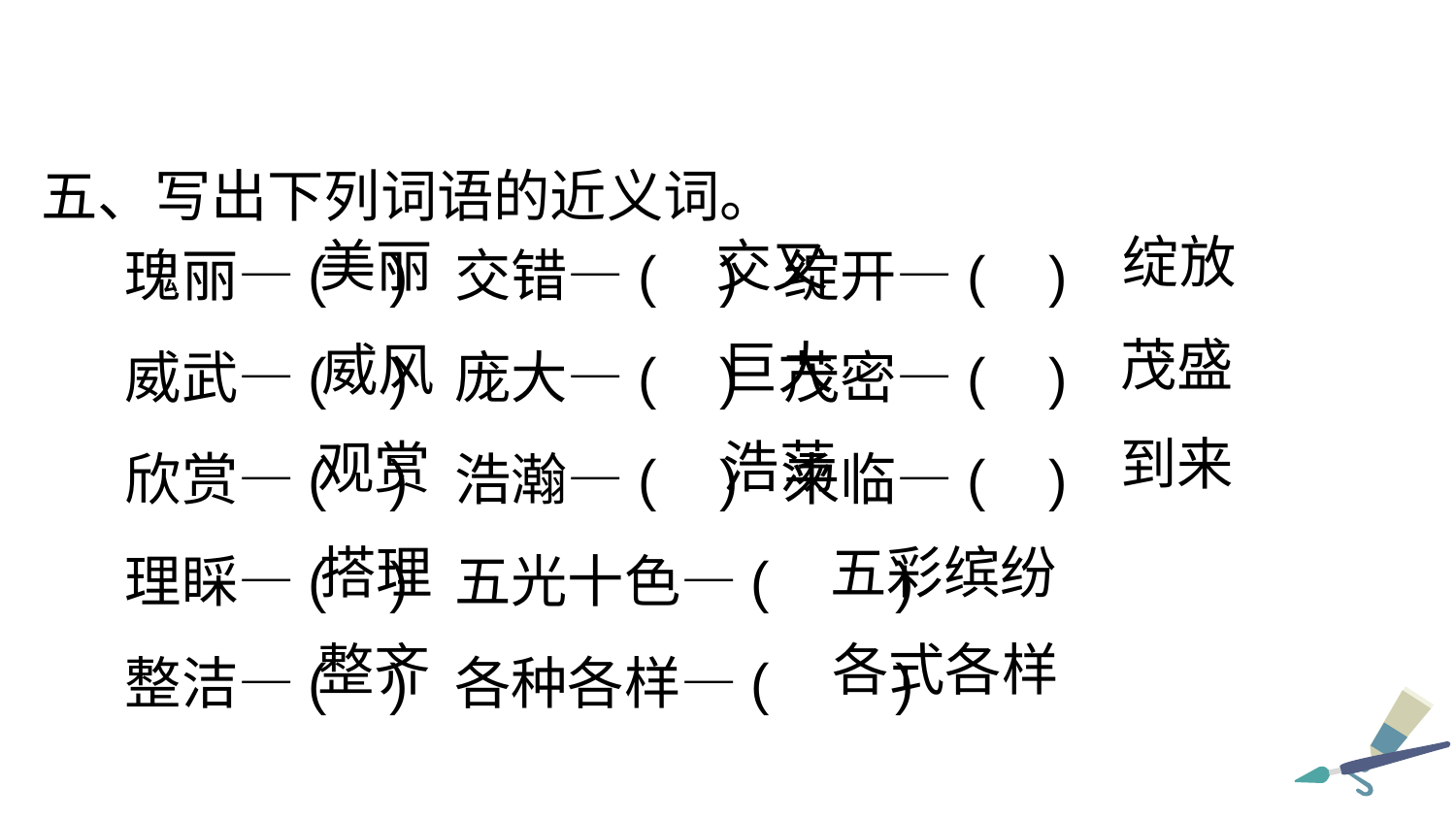

五、写出下列词语的近义词。
瑰丽—(    )  交错—(    )  绽开—(    )
威武—(    )  庞大—(    )  茂密—(    )
欣赏—(    )  浩瀚—(    )  来临—(    )
理睬—(    )  五光十色—(        )
整洁—(    )  各种各样—(        )
绽放
美丽
交叉
茂盛
巨大
威风
到来
浩荡
观赏
搭理
五彩缤纷
整齐
各式各样